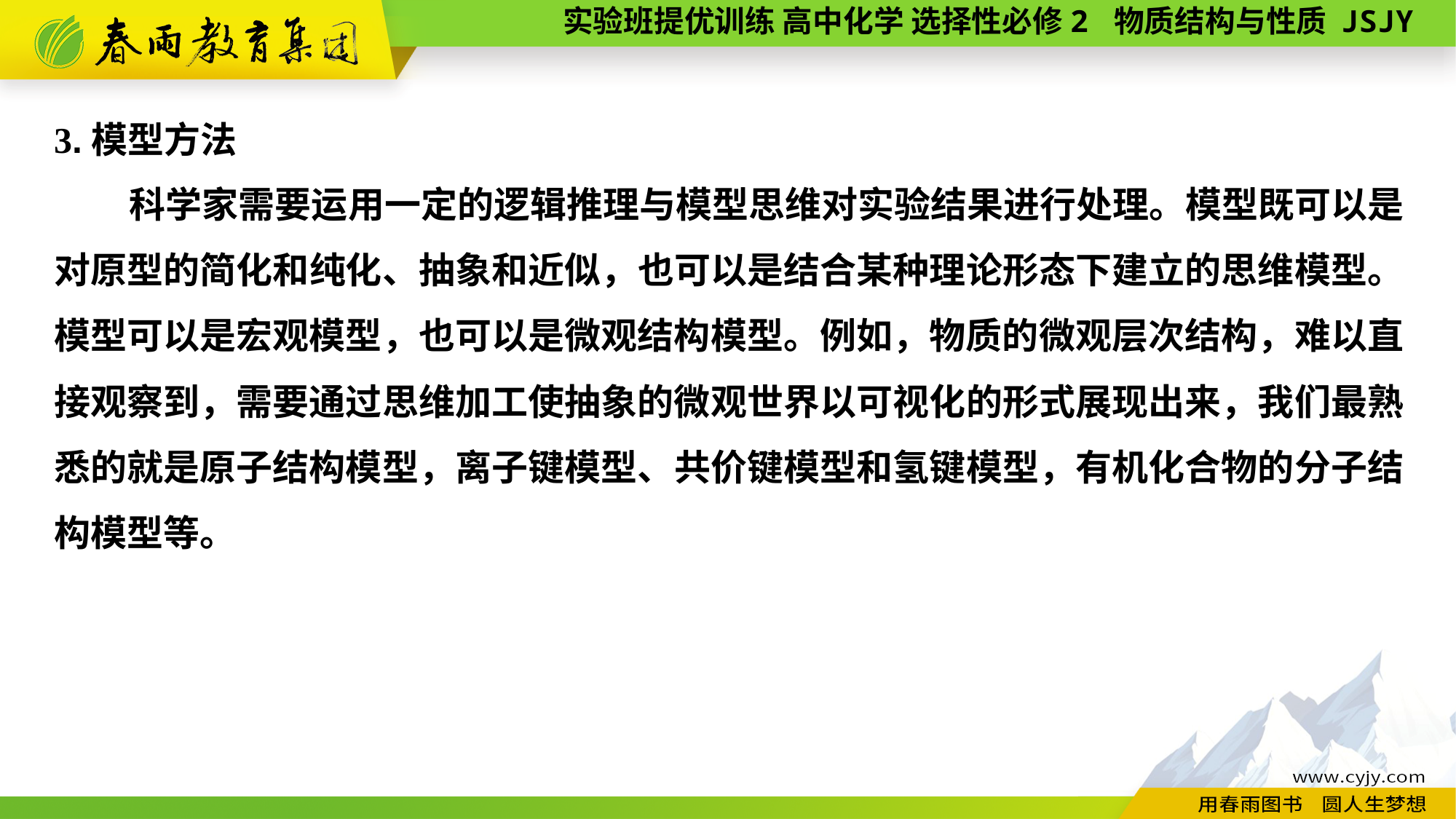

3.模型方法
科学家需要运用一定的逻辑推理与模型思维对实验结果进行处理。模型既可以是对原型的简化和纯化、抽象和近似，也可以是结合某种理论形态下建立的思维模型。模型可以是宏观模型，也可以是微观结构模型。例如，物质的微观层次结构，难以直接观察到，需要通过思维加工使抽象的微观世界以可视化的形式展现出来，我们最熟悉的就是原子结构模型，离子键模型、共价键模型和氢键模型，有机化合物的分子结构模型等。